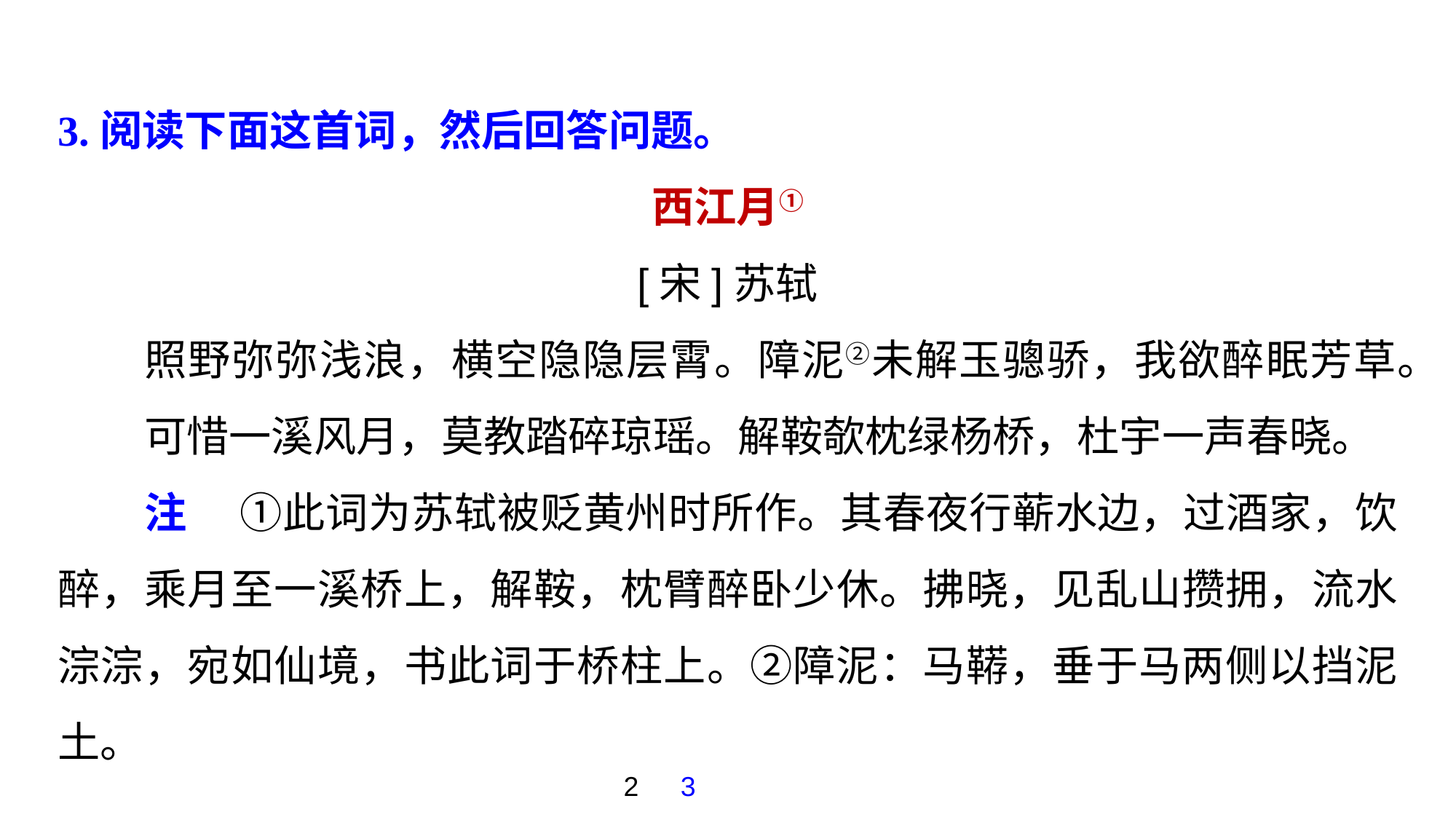

3.阅读下面这首词，然后回答问题。
西江月①
[宋]苏轼
照野弥弥浅浪，横空隐隐层霄。障泥②未解玉骢骄，我欲醉眠芳草。
可惜一溪风月，莫教踏碎琼瑶。解鞍欹枕绿杨桥，杜宇一声春晓。
注 　①此词为苏轼被贬黄州时所作。其春夜行蕲水边，过酒家，饮醉，乘月至一溪桥上，解鞍，枕臂醉卧少休。拂晓，见乱山攒拥，流水淙淙，宛如仙境，书此词于桥柱上。②障泥：马鞯，垂于马两侧以挡泥土。
2
3